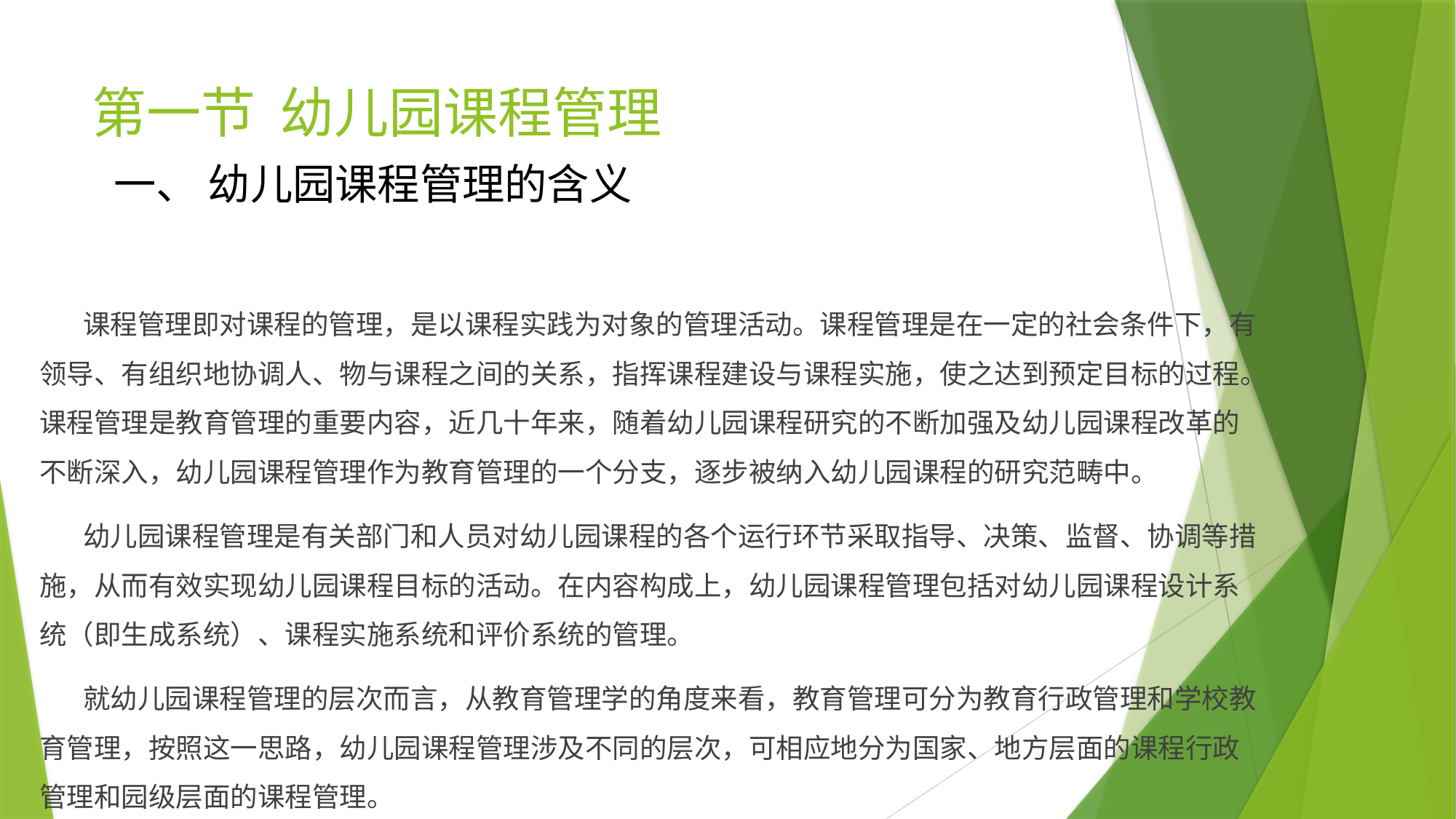

# 第一节  幼儿园课程管理
一、 幼儿园课程管理的含义
      课程管理即对课程的管理，是以课程实践为对象的管理活动。课程管理是在一定的社会条件下，有领导、有组织地协调人、物与课程之间的关系，指挥课程建设与课程实施，使之达到预定目标的过程。课程管理是教育管理的重要内容，近几十年来，随着幼儿园课程研究的不断加强及幼儿园课程改革的不断深入，幼儿园课程管理作为教育管理的一个分支，逐步被纳入幼儿园课程的研究范畴中。
      幼儿园课程管理是有关部门和人员对幼儿园课程的各个运行环节采取指导、决策、监督、协调等措施，从而有效实现幼儿园课程目标的活动。在内容构成上，幼儿园课程管理包括对幼儿园课程设计系统（即生成系统）、课程实施系统和评价系统的管理。
      就幼儿园课程管理的层次而言，从教育管理学的角度来看，教育管理可分为教育行政管理和学校教育管理，按照这一思路，幼儿园课程管理涉及不同的层次，可相应地分为国家、地方层面的课程行政管理和园级层面的课程管理。